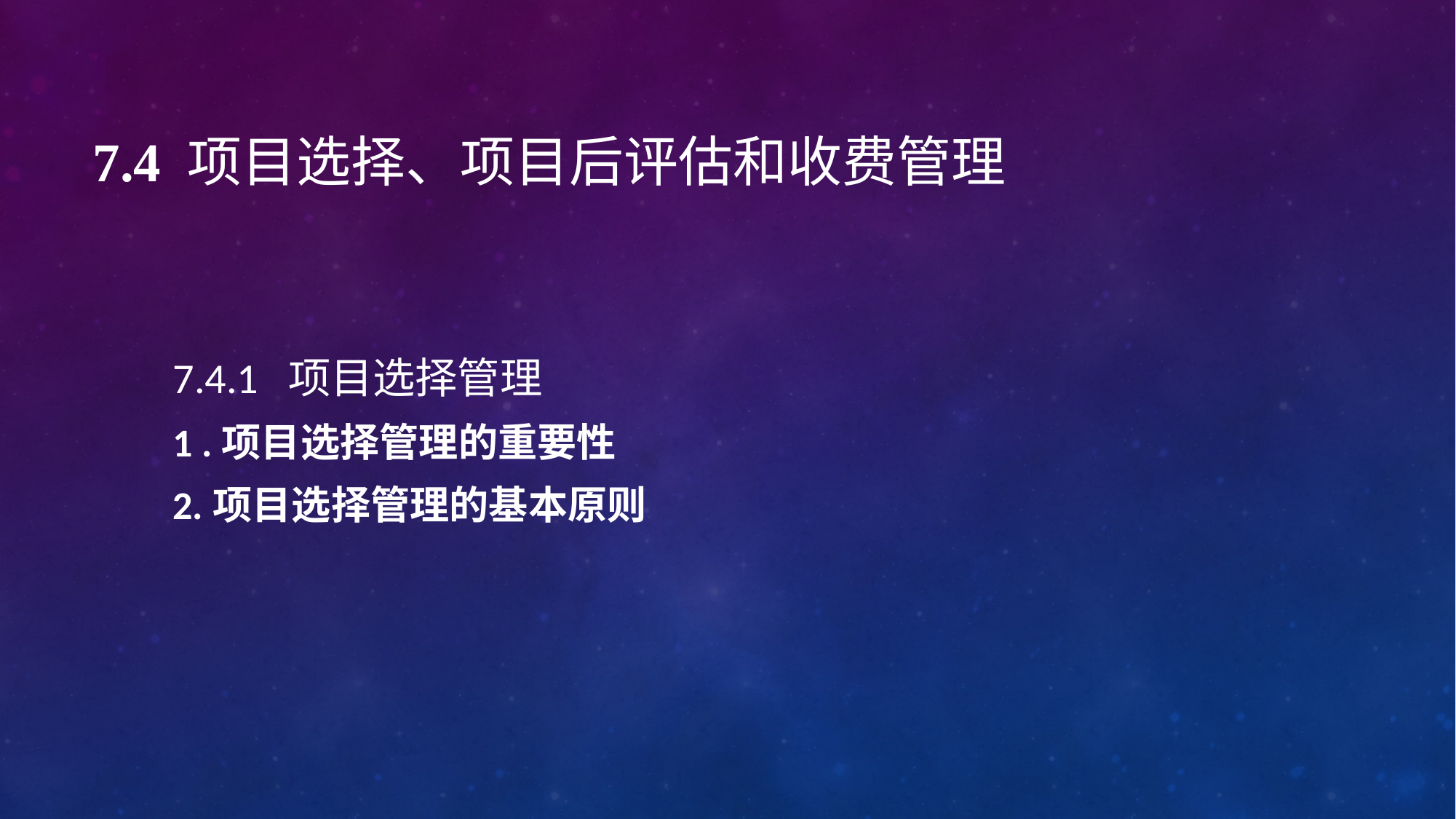

# 7.4 项目选择、项目后评估和收费管理
7.4.1  项目选择管理
1 .项目选择管理的重要性
2.项目选择管理的基本原则